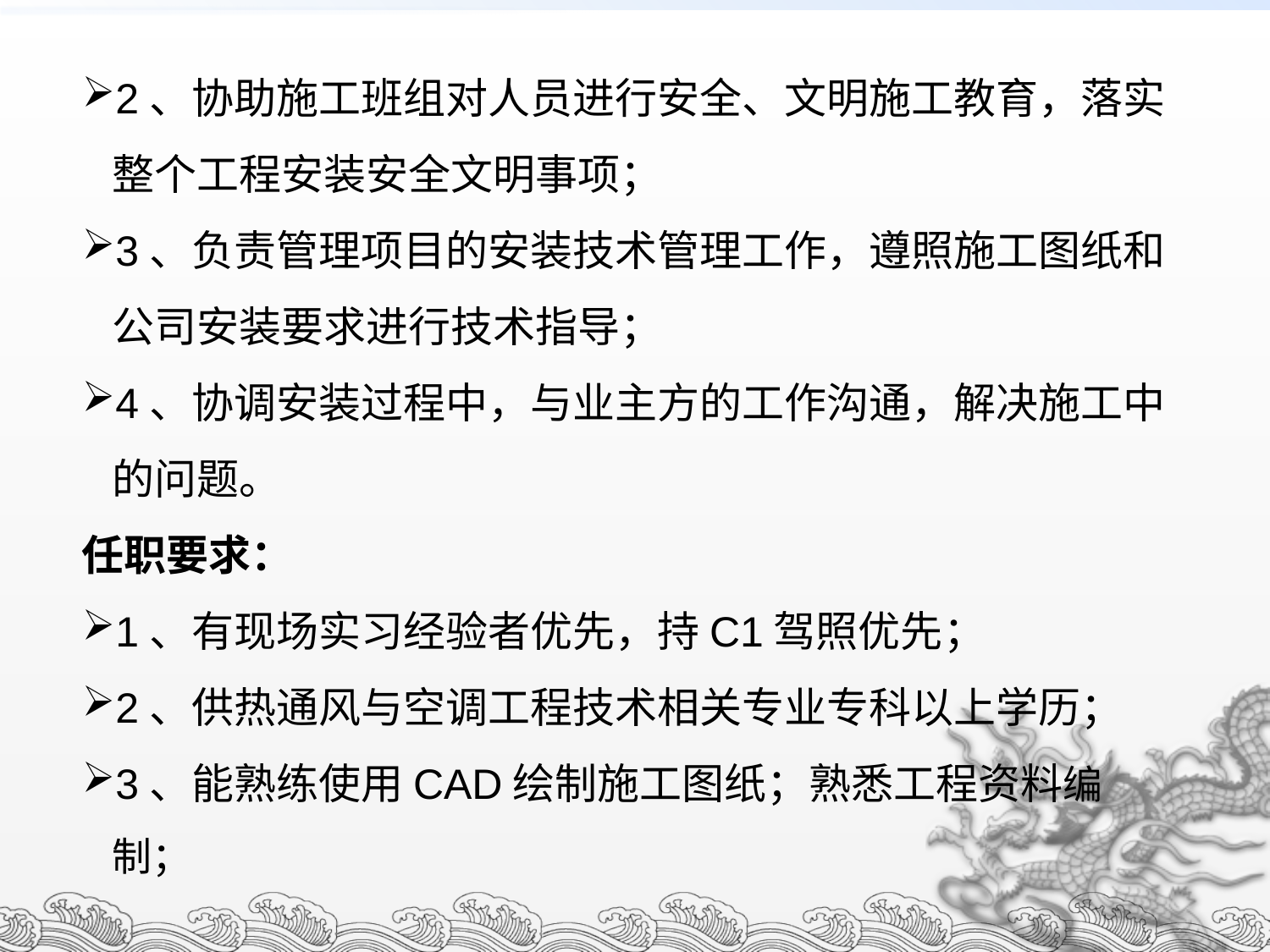

2、协助施工班组对人员进行安全、文明施工教育，落实整个工程安装安全文明事项；
3、负责管理项目的安装技术管理工作，遵照施工图纸和公司安装要求进行技术指导；
4、协调安装过程中，与业主方的工作沟通，解决施工中的问题。
任职要求：
1、有现场实习经验者优先，持C1驾照优先；
2、供热通风与空调工程技术相关专业专科以上学历；
3、能熟练使用CAD绘制施工图纸；熟悉工程资料编制；